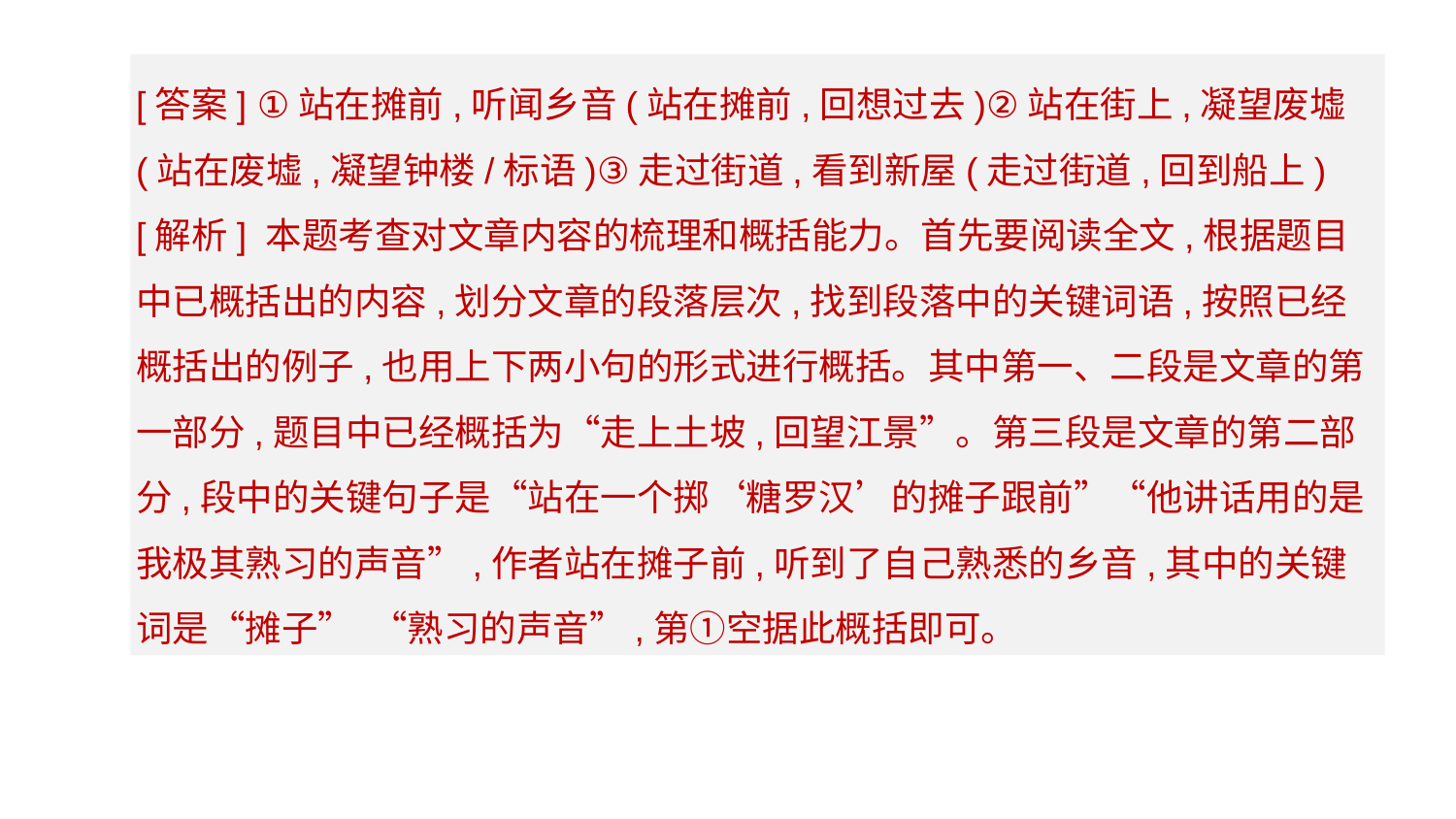

[答案] ①站在摊前,听闻乡音(站在摊前,回想过去)②站在街上,凝望废墟(站在废墟,凝望钟楼/标语)③走过街道,看到新屋(走过街道,回到船上)
[解析] 本题考查对文章内容的梳理和概括能力。首先要阅读全文,根据题目中已概括出的内容,划分文章的段落层次,找到段落中的关键词语,按照已经概括出的例子,也用上下两小句的形式进行概括。其中第一、二段是文章的第一部分,题目中已经概括为“走上土坡,回望江景”。第三段是文章的第二部分,段中的关键句子是“站在一个掷‘糖罗汉’的摊子跟前”“他讲话用的是我极其熟习的声音”,作者站在摊子前,听到了自己熟悉的乡音,其中的关键词是“摊子”  “熟习的声音”,第①空据此概括即可。